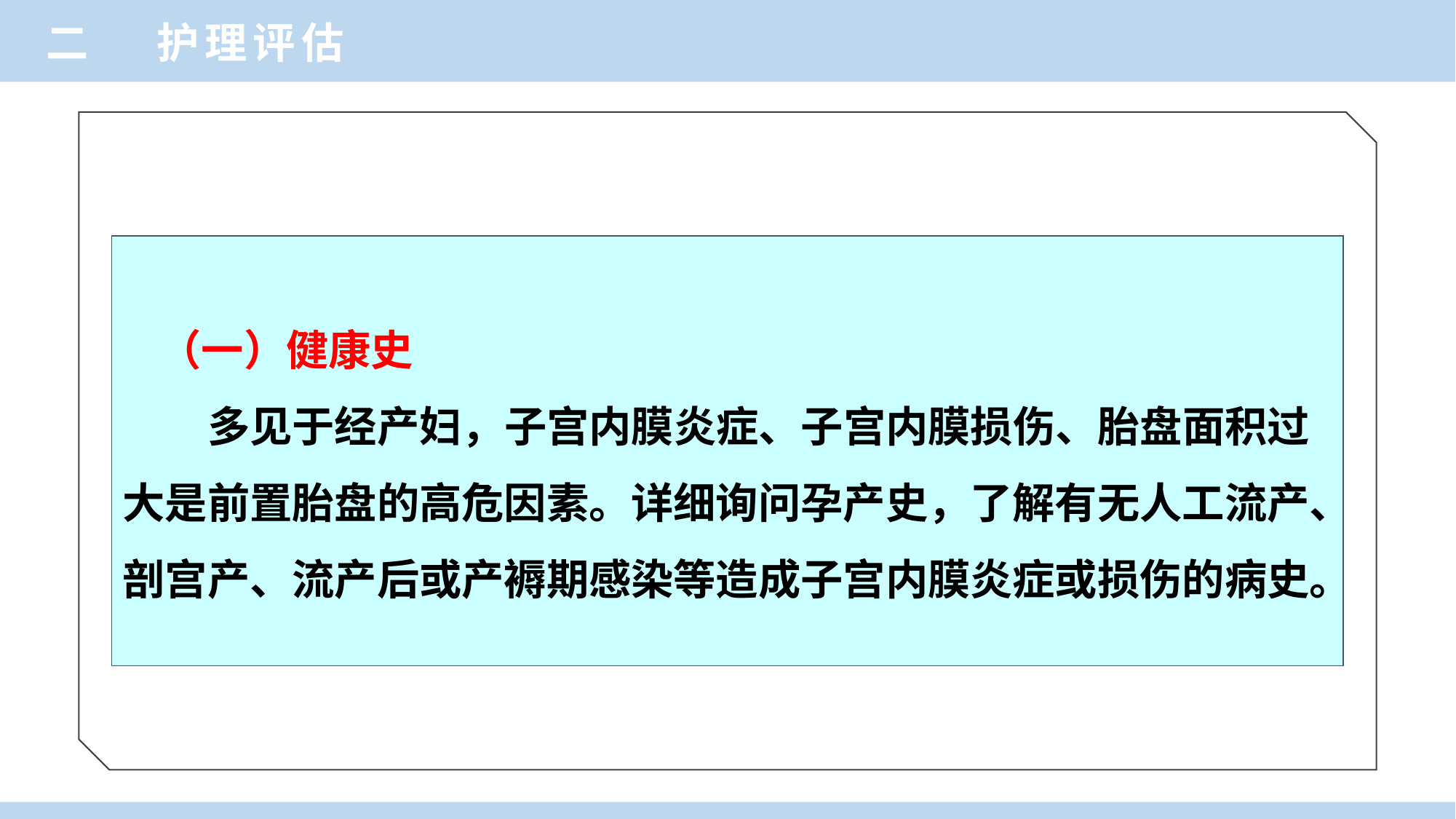

二    护理评估

（一）健康史
    多见于经产妇，子宫内膜炎症、子宫内膜损伤、胎盘面积过大是前置胎盘的高危因素。详细询问孕产史，了解有无人工流产、剖宫产、流产后或产褥期感染等造成子宫内膜炎症或损伤的病史。